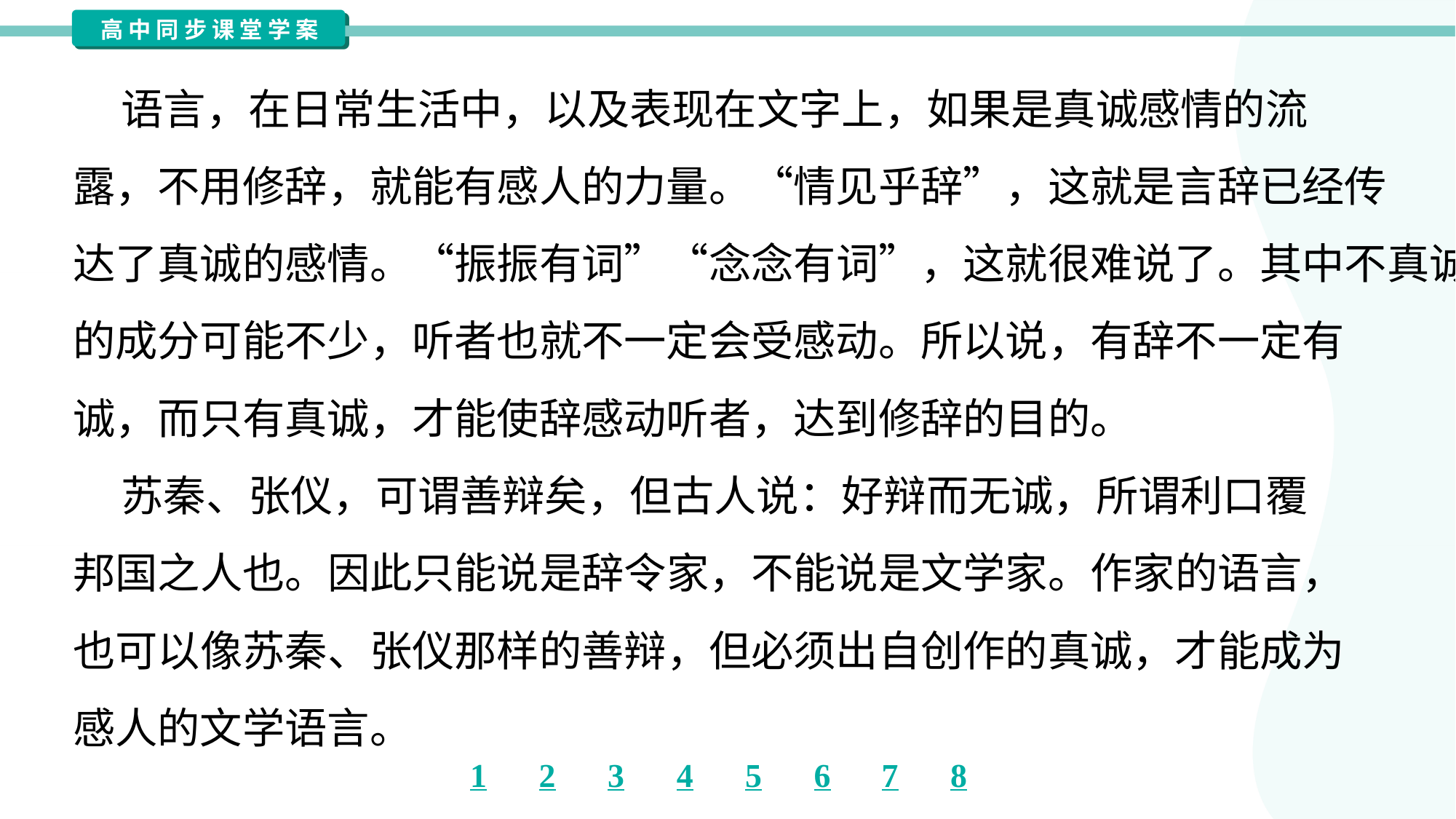

语言，在日常生活中，以及表现在文字上，如果是真诚感情的流
露，不用修辞，就能有感人的力量。“情见乎辞”，这就是言辞已经传
达了真诚的感情。“振振有词”“念念有词”，这就很难说了。其中不真诚
的成分可能不少，听者也就不一定会受感动。所以说，有辞不一定有
诚，而只有真诚，才能使辞感动听者，达到修辞的目的。
    苏秦、张仪，可谓善辩矣，但古人说：好辩而无诚，所谓利口覆
邦国之人也。因此只能说是辞令家，不能说是文学家。作家的语言，
也可以像苏秦、张仪那样的善辩，但必须出自创作的真诚，才能成为
感人的文学语言。